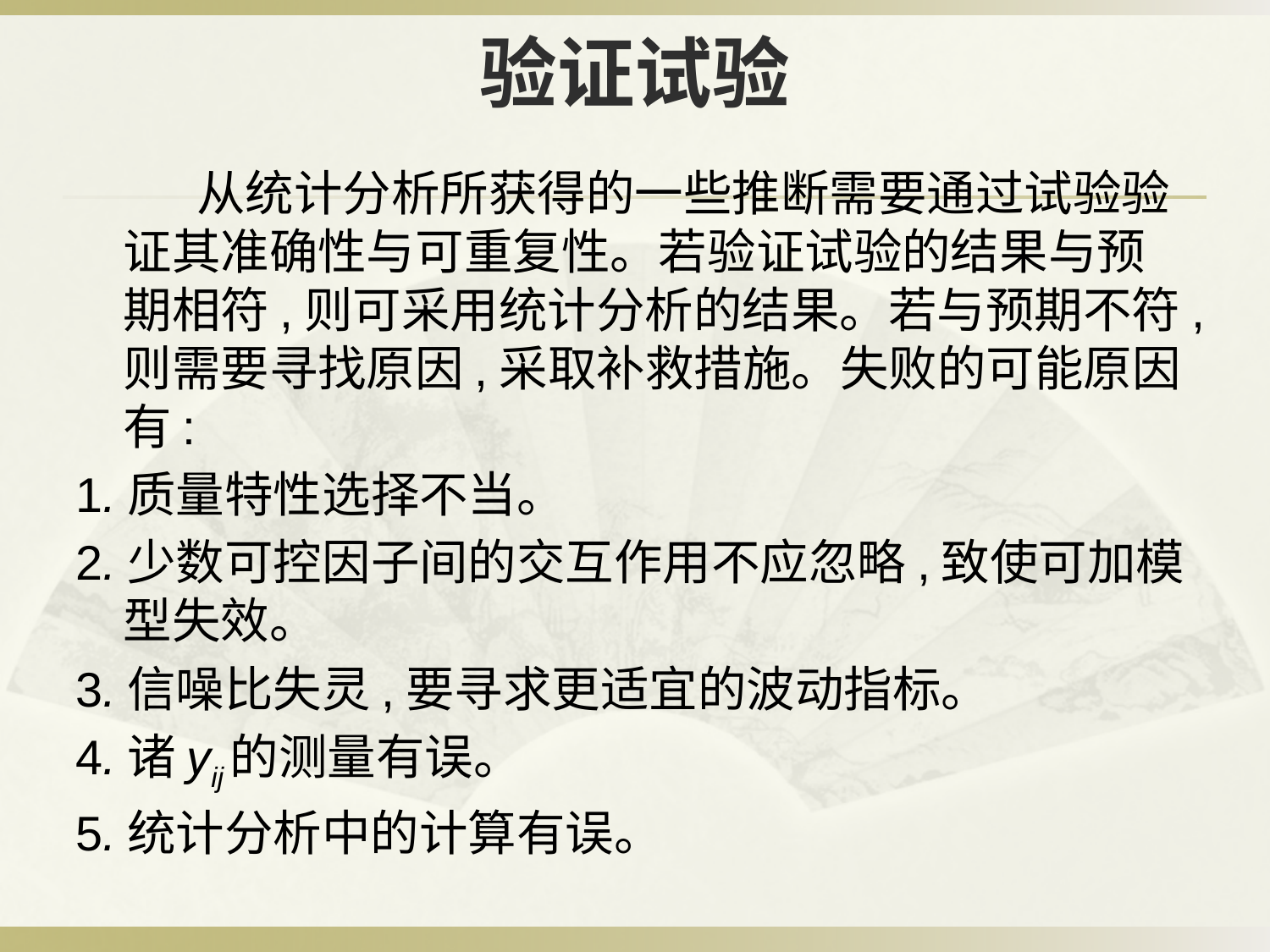

# 验证试验
          从统计分析所获得的一些推断需要通过试验验证其准确性与可重复性。若验证试验的结果与预期相符,则可采用统计分析的结果。若与预期不符,则需要寻找原因,采取补救措施。失败的可能原因有:
1.质量特性选择不当。
2.少数可控因子间的交互作用不应忽略,致使可加模型失效。
3.信噪比失灵,要寻求更适宜的波动指标。
4.诸yij的测量有误。
5.统计分析中的计算有误。